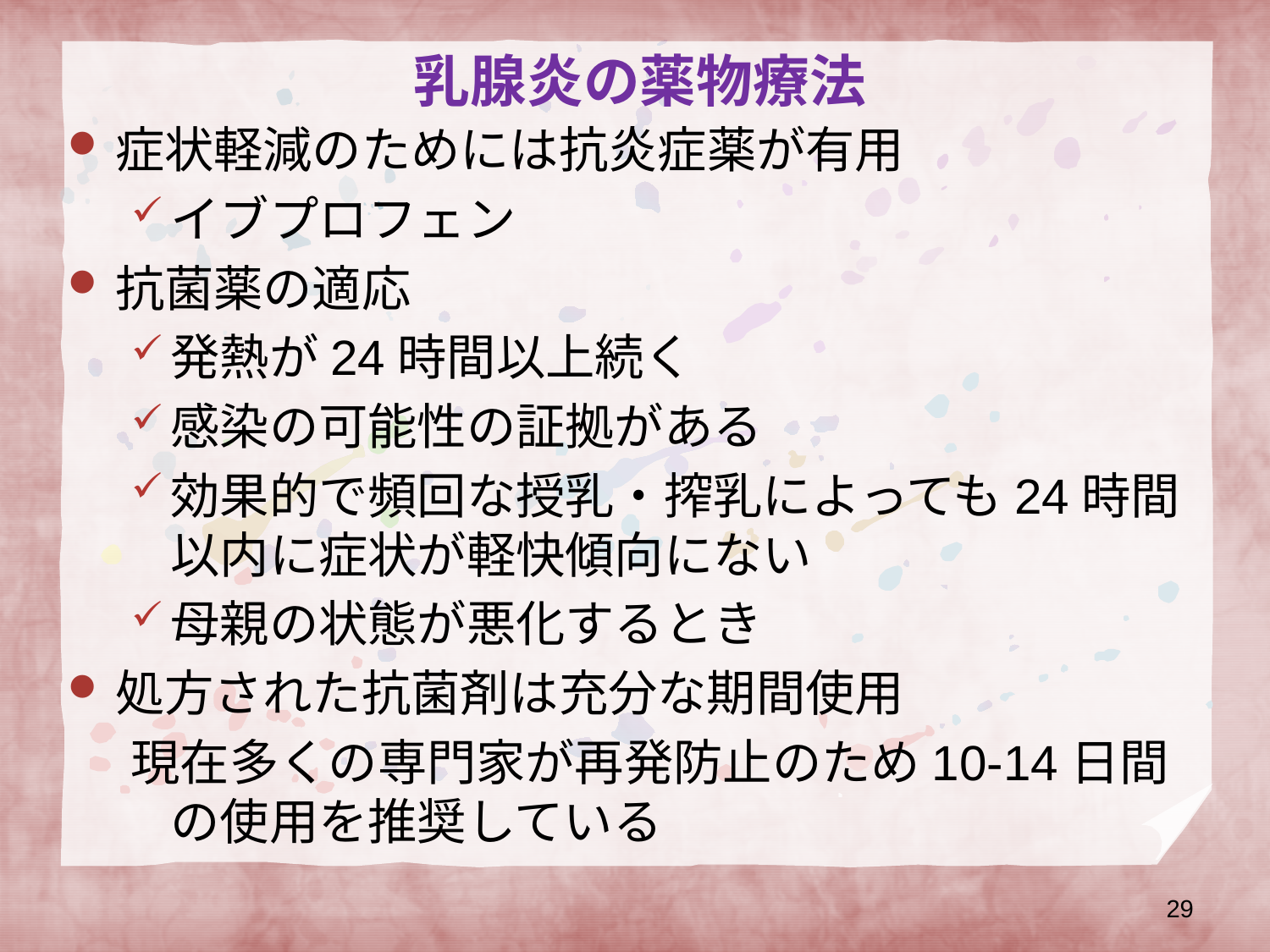

# 乳腺炎の薬物療法
症状軽減のためには抗炎症薬が有用
イブプロフェン
抗菌薬の適応
発熱が24時間以上続く
感染の可能性の証拠がある
効果的で頻回な授乳・搾乳によっても24時間以内に症状が軽快傾向にない
母親の状態が悪化するとき
処方された抗菌剤は充分な期間使用
現在多くの専門家が再発防止のため10-14日間の使用を推奨している

29